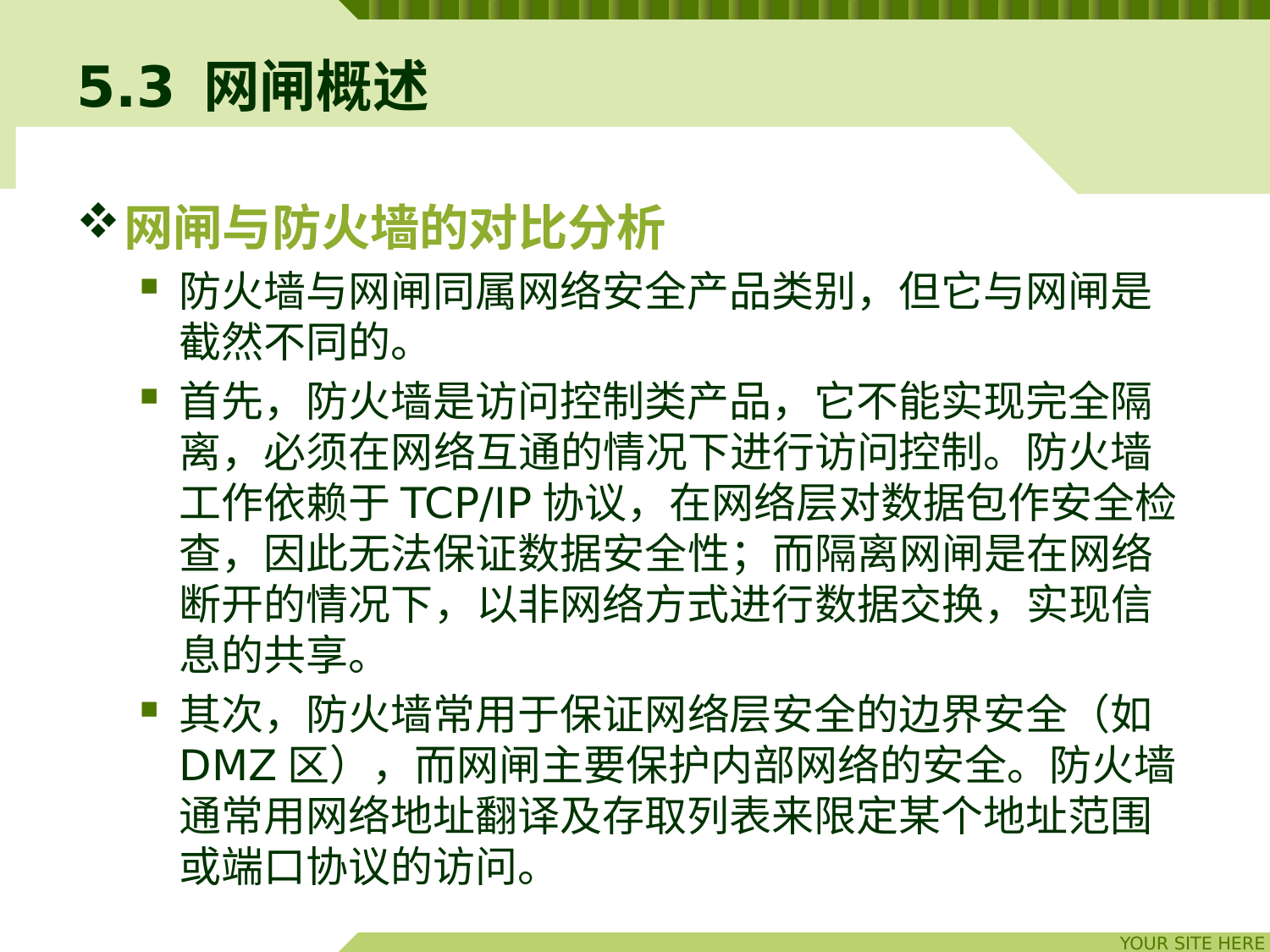

# 5.3	网闸概述
网闸与防火墙的对比分析
防火墙与网闸同属网络安全产品类别，但它与网闸是截然不同的。
首先，防火墙是访问控制类产品，它不能实现完全隔离，必须在网络互通的情况下进行访问控制。防火墙工作依赖于TCP/IP协议，在网络层对数据包作安全检查，因此无法保证数据安全性；而隔离网闸是在网络断开的情况下，以非网络方式进行数据交换，实现信息的共享。
其次，防火墙常用于保证网络层安全的边界安全（如DMZ区），而网闸主要保护内部网络的安全。防火墙通常用网络地址翻译及存取列表来限定某个地址范围或端口协议的访问。